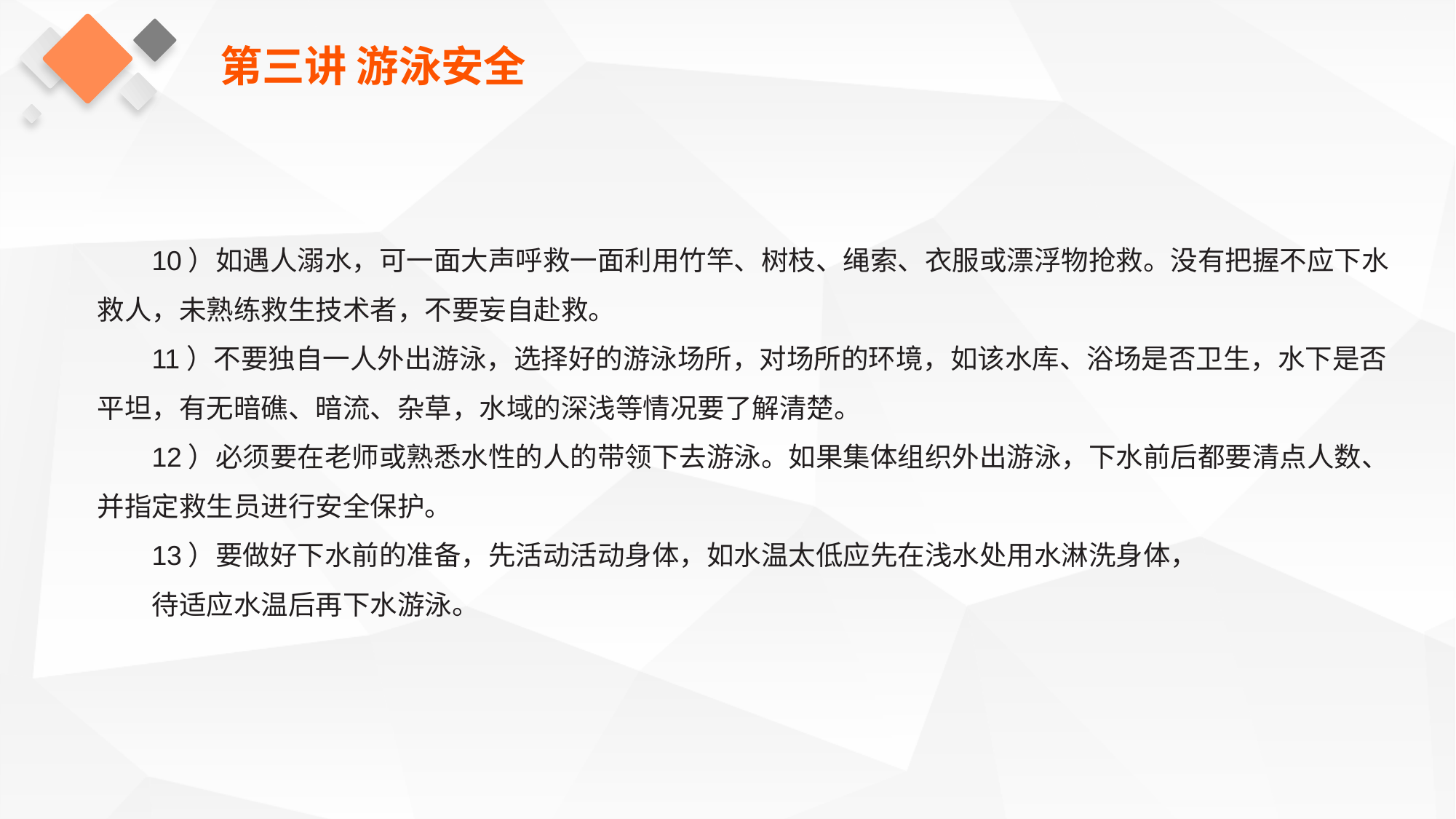

第三讲 游泳安全
10）如遇人溺水，可一面大声呼救一面利用竹竿、树枝、绳索、衣服或漂浮物抢救。没有把握不应下水救人，未熟练救生技术者，不要妄自赴救。
11）不要独自一人外出游泳，选择好的游泳场所，对场所的环境，如该水库、浴场是否卫生，水下是否平坦，有无暗礁、暗流、杂草，水域的深浅等情况要了解清楚。
12）必须要在老师或熟悉水性的人的带领下去游泳。如果集体组织外出游泳，下水前后都要清点人数、并指定救生员进行安全保护。
13）要做好下水前的准备，先活动活动身体，如水温太低应先在浅水处用水淋洗身体，
待适应水温后再下水游泳。